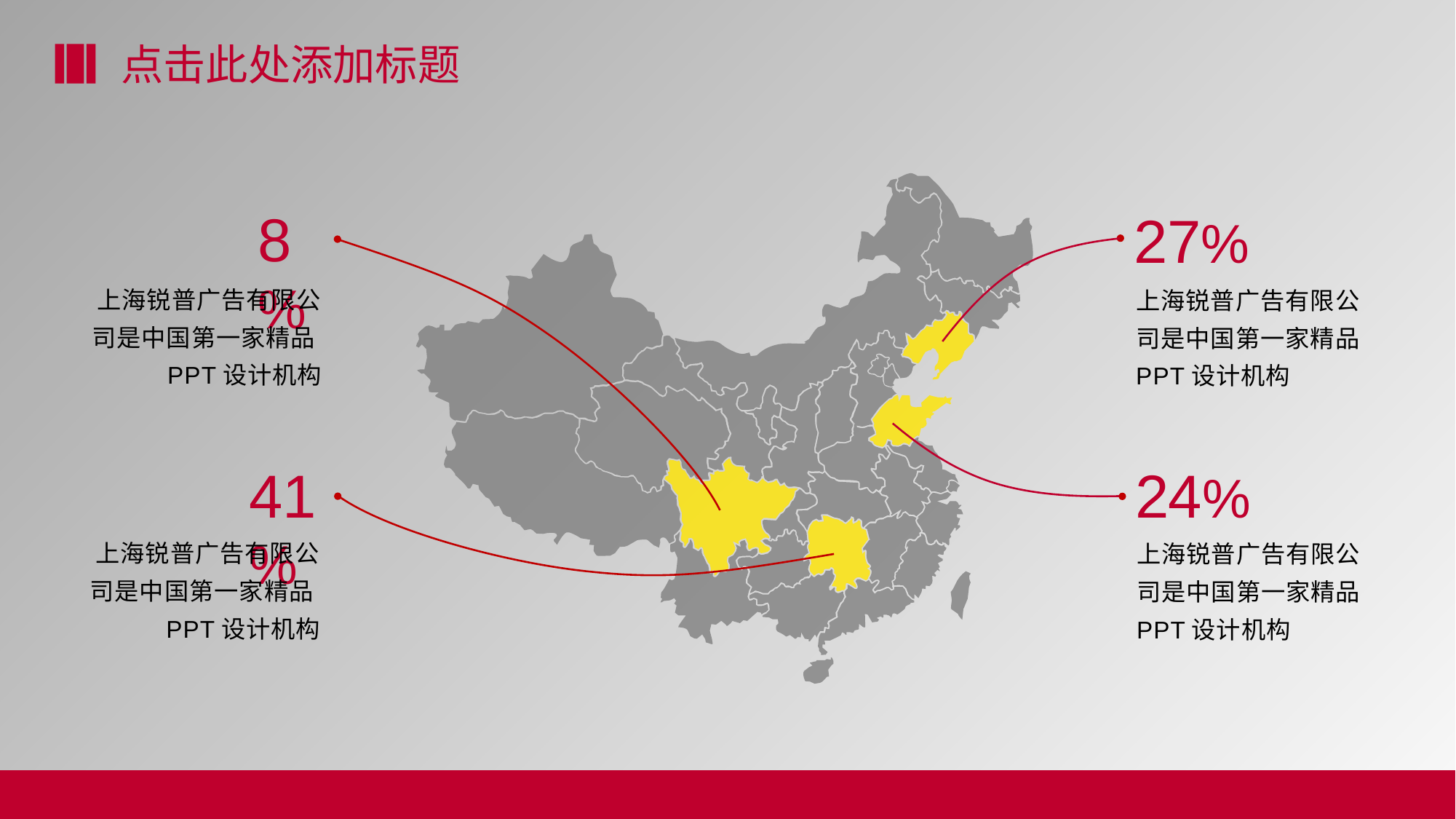

点击此处添加标题

8%
27%

上海锐普广告有限公司是中国第一家精品PPT设计机构

上海锐普广告有限公司是中国第一家精品PPT设计机构

41%
24%

上海锐普广告有限公司是中国第一家精品PPT设计机构
上海锐普广告有限公司是中国第一家精品PPT设计机构